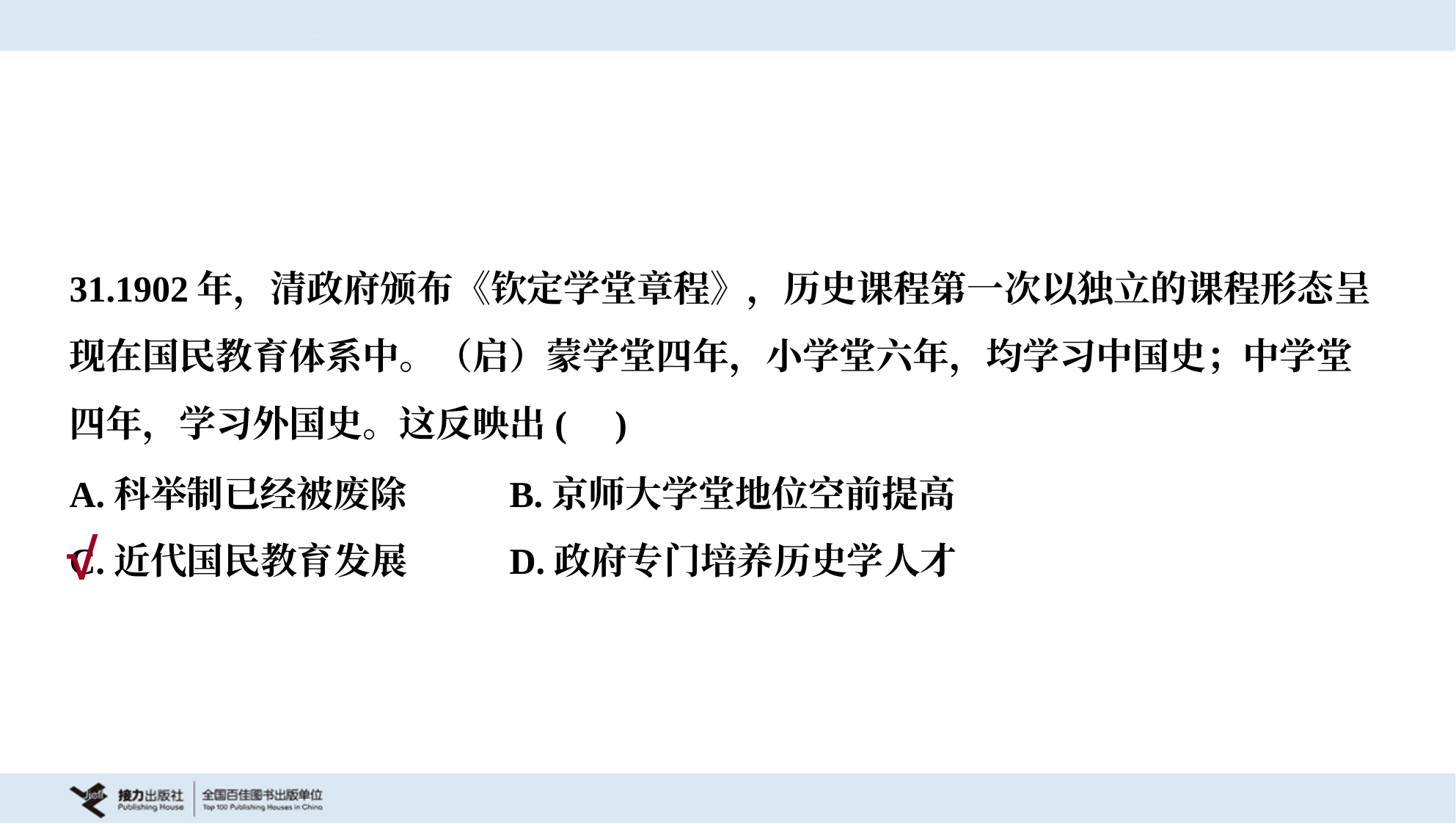

31.1902年，清政府颁布《钦定学堂章程》，历史课程第一次以独立的课程形态呈
现在国民教育体系中。（启）蒙学堂四年，小学堂六年，均学习中国史；中学堂
四年，学习外国史。这反映出(     )
A.科举制已经被废除	B.京师大学堂地位空前提高
C.近代国民教育发展	D.政府专门培养历史学人才
√